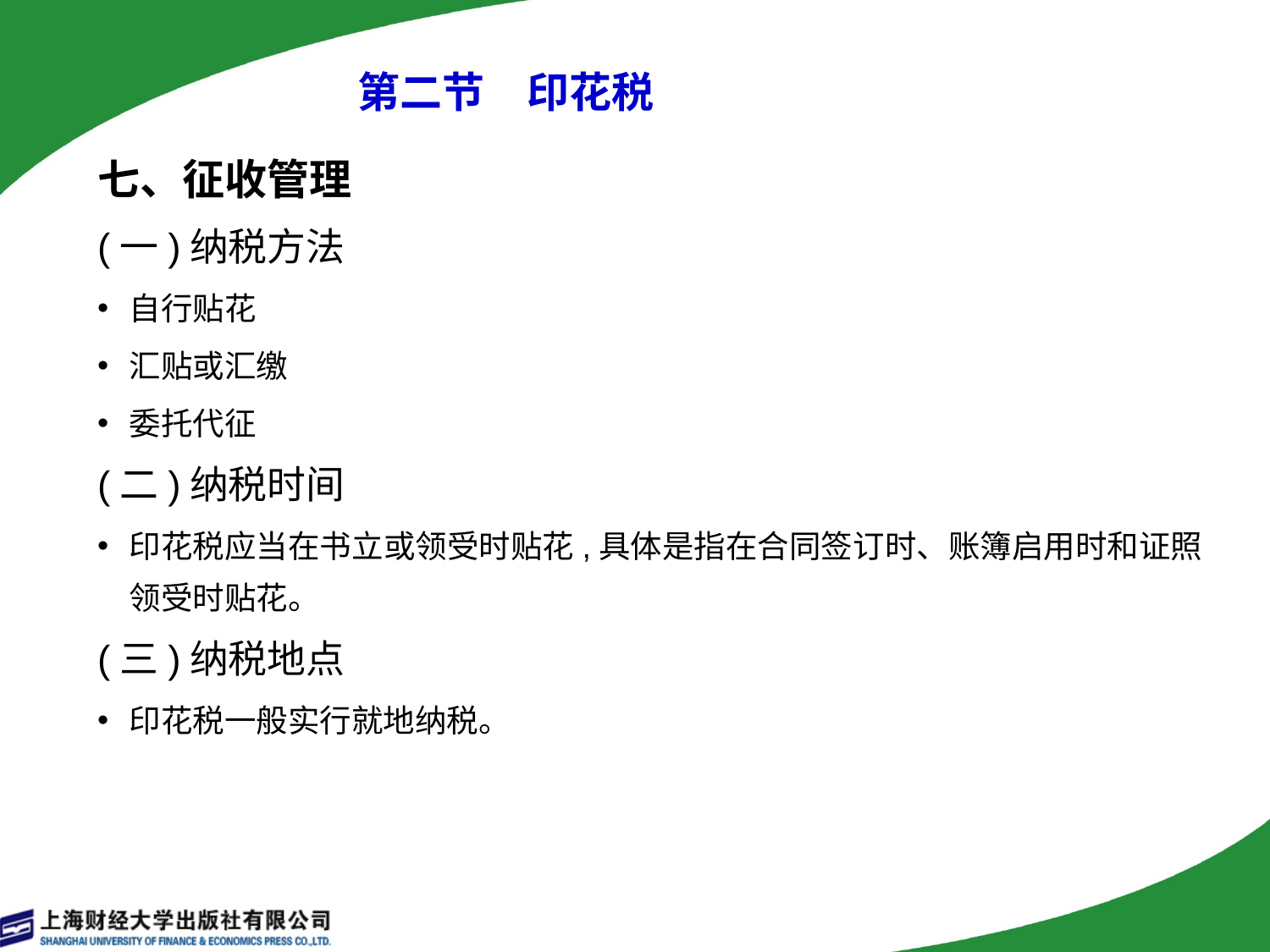

# 第二节　印花税
七、征收管理
(一)纳税方法
自行贴花
汇贴或汇缴
委托代征
(二)纳税时间
印花税应当在书立或领受时贴花,具体是指在合同签订时、账簿启用时和证照领受时贴花。
(三)纳税地点
印花税一般实行就地纳税。